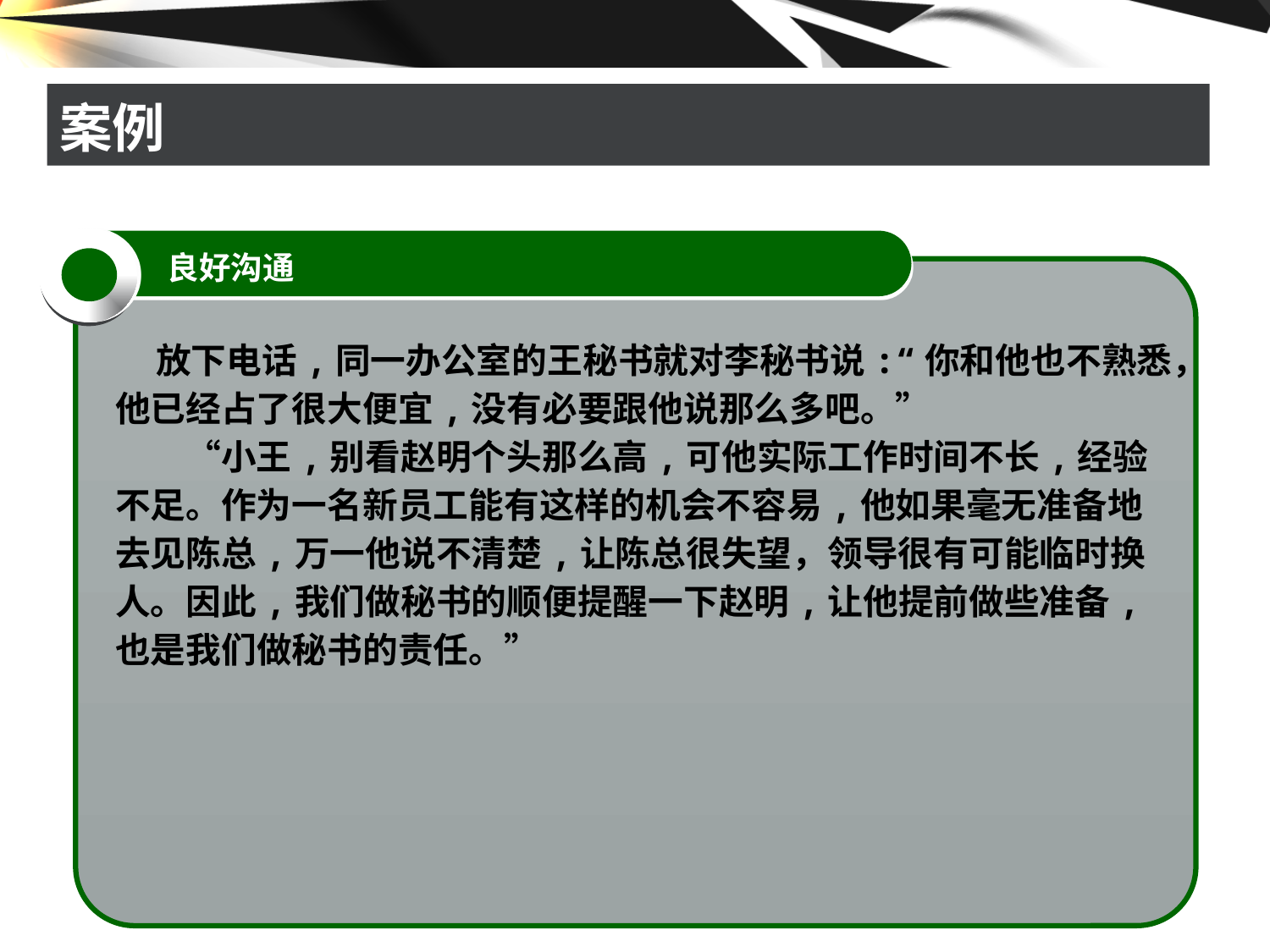

# 案例

良好沟通

    放下电话,同一办公室的王秘书就对李秘书说:“你和他也不熟悉，他已经占了很大便宜,没有必要跟他说那么多吧。”
　　“小王,别看赵明个头那么高,可他实际工作时间不长,经验不足。作为一名新员工能有这样的机会不容易,他如果毫无准备地去见陈总,万一他说不清楚,让陈总很失望，领导很有可能临时换人。因此,我们做秘书的顺便提醒一下赵明,让他提前做些准备,也是我们做秘书的责任。”